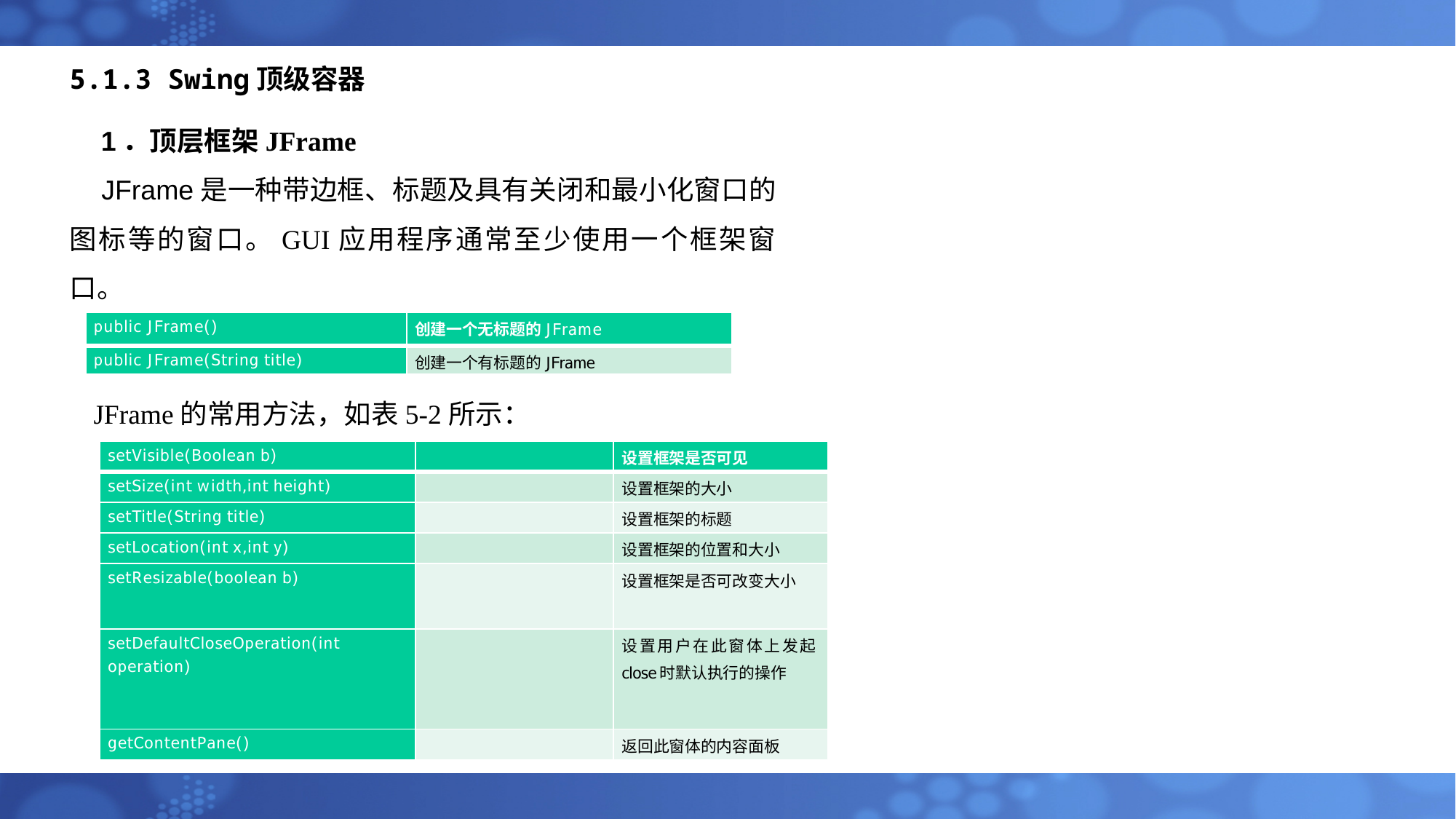

# 5.1.3 Swing顶级容器
1．顶层框架JFrame
JFrame是一种带边框、标题及具有关闭和最小化窗口的图标等的窗口。GUI应用程序通常至少使用一个框架窗口。
JFrame的构造方法，如表5-1所示：
| public JFrame() | 创建一个无标题的JFrame |
| --- | --- |
| public JFrame(String title) | 创建一个有标题的JFrame |
JFrame的常用方法，如表5-2所示：
| setVisible(Boolean b) |  | 设置框架是否可见 |
| --- | --- | --- |
| setSize(int width,int height) |  | 设置框架的大小 |
| setTitle(String title) |  | 设置框架的标题 |
| setLocation(int x,int y) |  | 设置框架的位置和大小 |
| setResizable(boolean b) |  | 设置框架是否可改变大小 |
| setDefaultCloseOperation(int operation) |  | 设置用户在此窗体上发起close时默认执行的操作 |
| getContentPane() |  | 返回此窗体的内容面板 |